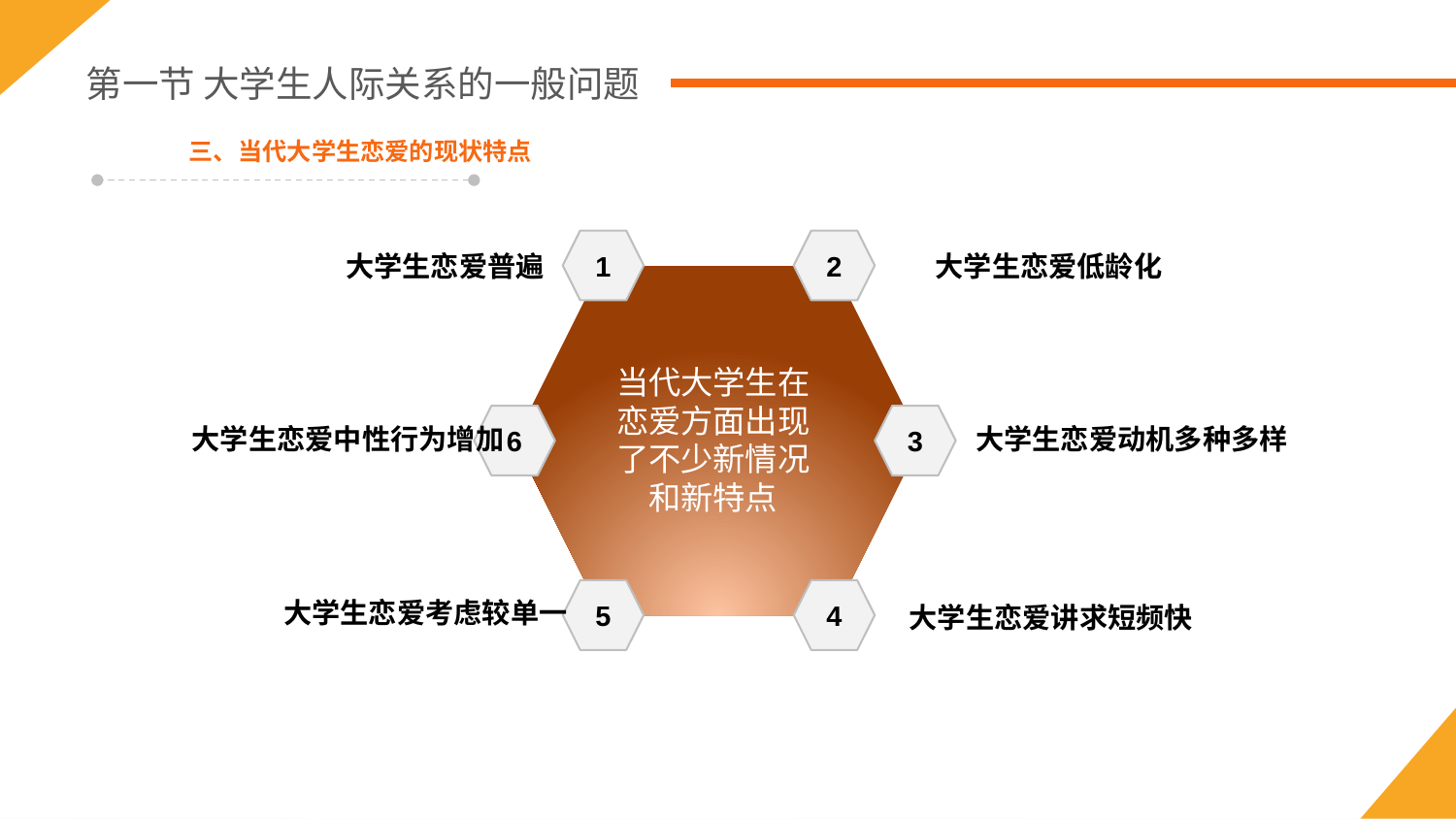

第一节 大学生人际关系的一般问题
三、当代大学生恋爱的现状特点
1
2

6
3
5
4
大学生恋爱普遍
大学生恋爱低龄化
当代大学生在恋爱方面出现了不少新情况和新特点
大学生恋爱中性行为增加
大学生恋爱动机多种多样
大学生恋爱考虑较单一
大学生恋爱讲求短频快